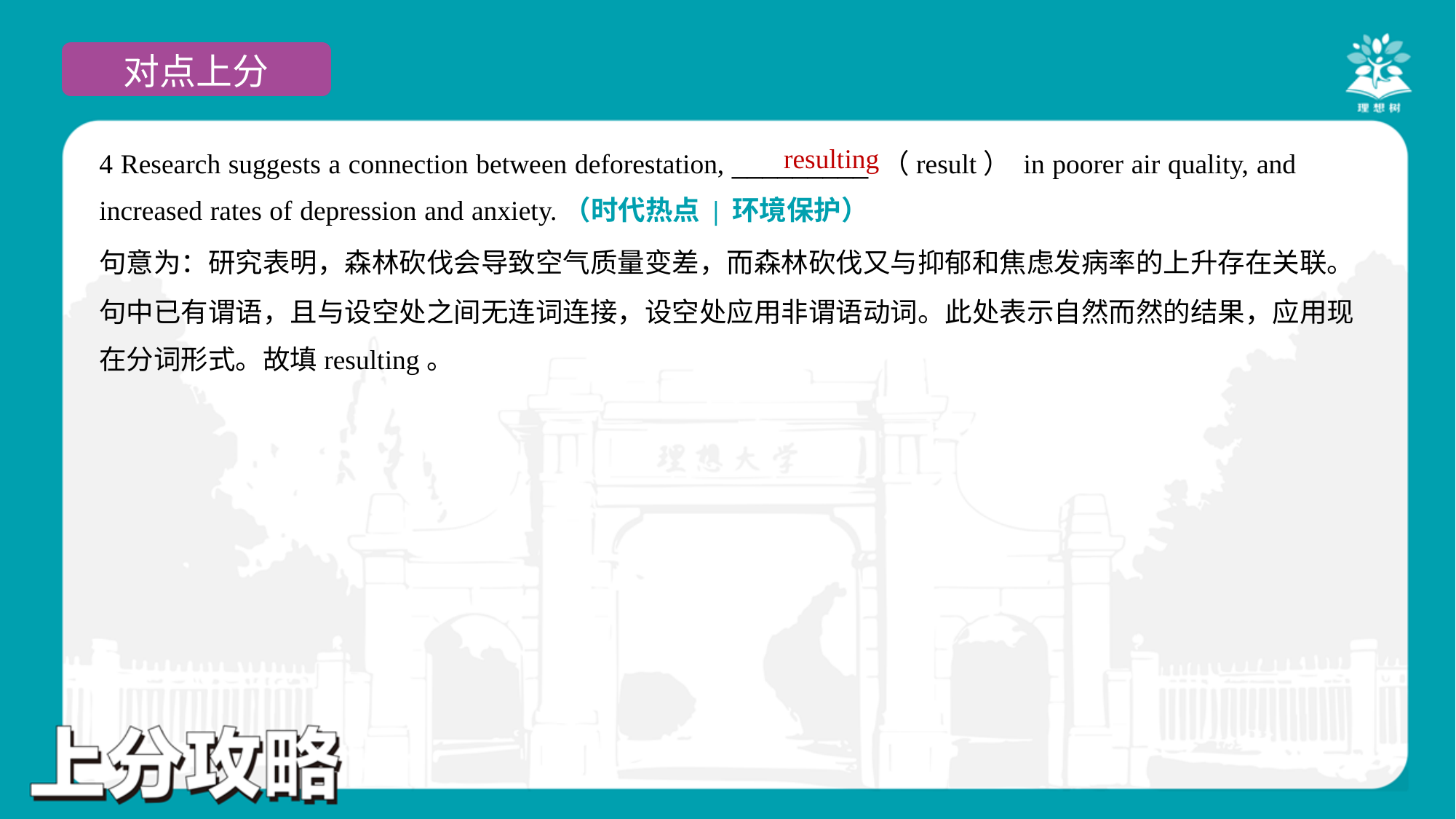

resulting
4 Research suggests a connection between deforestation, _________ （result） in poorer air quality, and
increased rates of depression and anxiety.（时代热点 | 环境保护）
句意为：研究表明，森林砍伐会导致空气质量变差，而森林砍伐又与抑郁和焦虑发病率的上升存在关联。
句中已有谓语，且与设空处之间无连词连接，设空处应用非谓语动词。此处表示自然而然的结果，应用现
在分词形式。故填resulting。